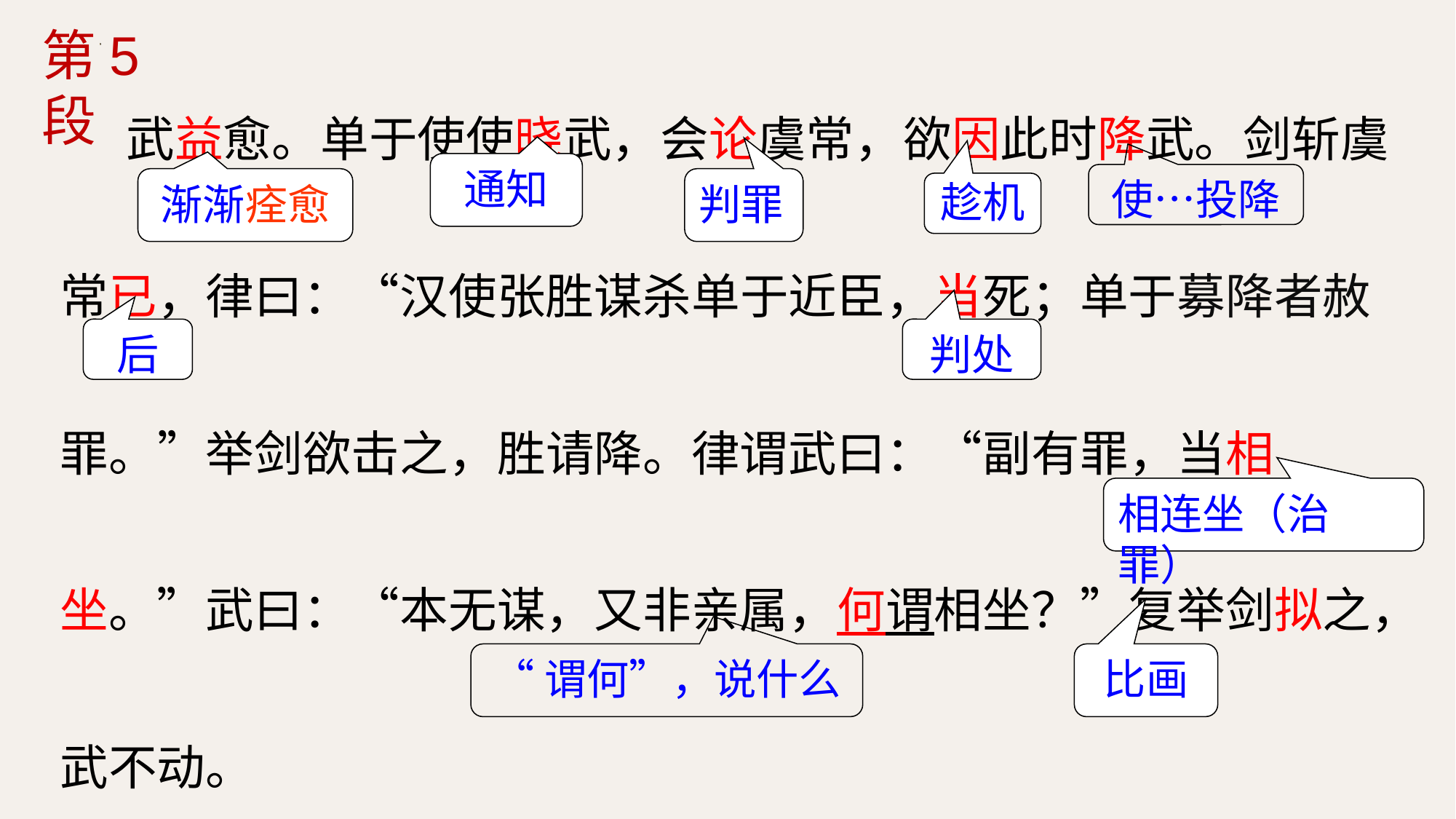

武益愈。单于使使晓武，会论虞常，欲因此时降武。剑斩虞常已，律曰：“汉使张胜谋杀单于近臣，当死；单于募降者赦罪。”举剑欲击之，胜请降。律谓武曰：“副有罪，当相坐。”武曰：“本无谋，又非亲属，何谓相坐？”复举剑拟之，武不动。
第5段
通知
使…投降
渐渐痊愈
判罪
趁机
后
判处
相连坐（治罪）
“谓何”，说什么
比画